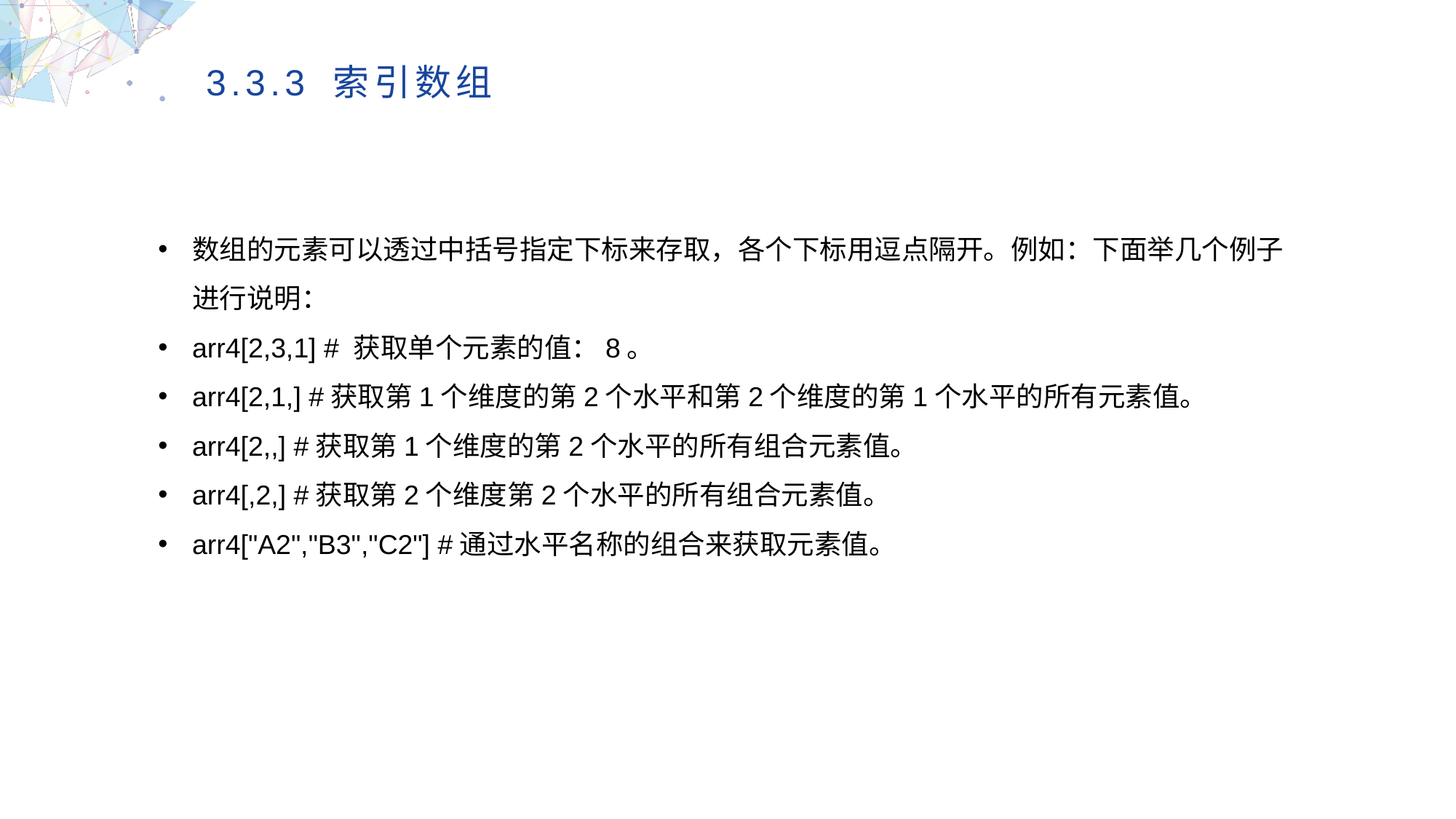

3.3.3 索引数组
数组的元素可以透过中括号指定下标来存取，各个下标用逗点隔开。例如：下面举几个例子进行说明：
arr4[2,3,1] # 获取单个元素的值：8。
arr4[2,1,] #获取第1个维度的第2个水平和第2个维度的第1个水平的所有元素值。
arr4[2,,] #获取第1个维度的第2个水平的所有组合元素值。
arr4[,2,] #获取第2个维度第2个水平的所有组合元素值。
arr4["A2","B3","C2"] #通过水平名称的组合来获取元素值。

MULTIPURPOSE PRESENTATION TEMPLATE | UNIQUE DESIGN
Welcome Message
Please replace text, click add relevant headline, modify the text content, also can copy your content to this directly. Please replace text, click add relevant headline, modify the text content, also can copy your content to this directly.